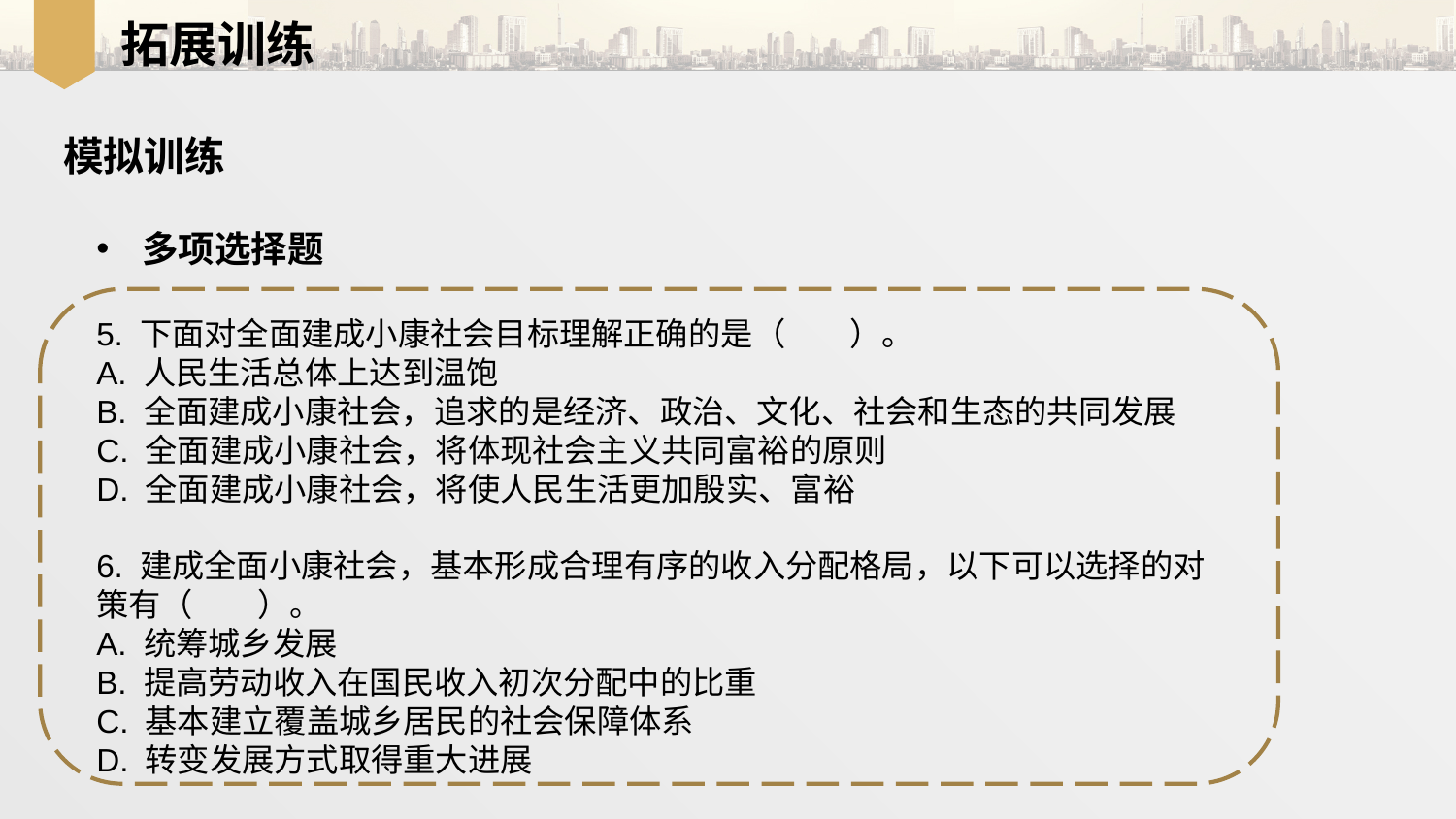

拓展训练
模拟训练
多项选择题

5. 下面对全面建成小康社会目标理解正确的是（　　）。
A. 人民生活总体上达到温饱
B. 全面建成小康社会，追求的是经济、政治、文化、社会和生态的共同发展
C. 全面建成小康社会，将体现社会主义共同富裕的原则
D. 全面建成小康社会，将使人民生活更加殷实、富裕

6. 建成全面小康社会，基本形成合理有序的收入分配格局，以下可以选择的对
策有（　　）。
A. 统筹城乡发展
B. 提高劳动收入在国民收入初次分配中的比重
C. 基本建立覆盖城乡居民的社会保障体系
D. 转变发展方式取得重大进展